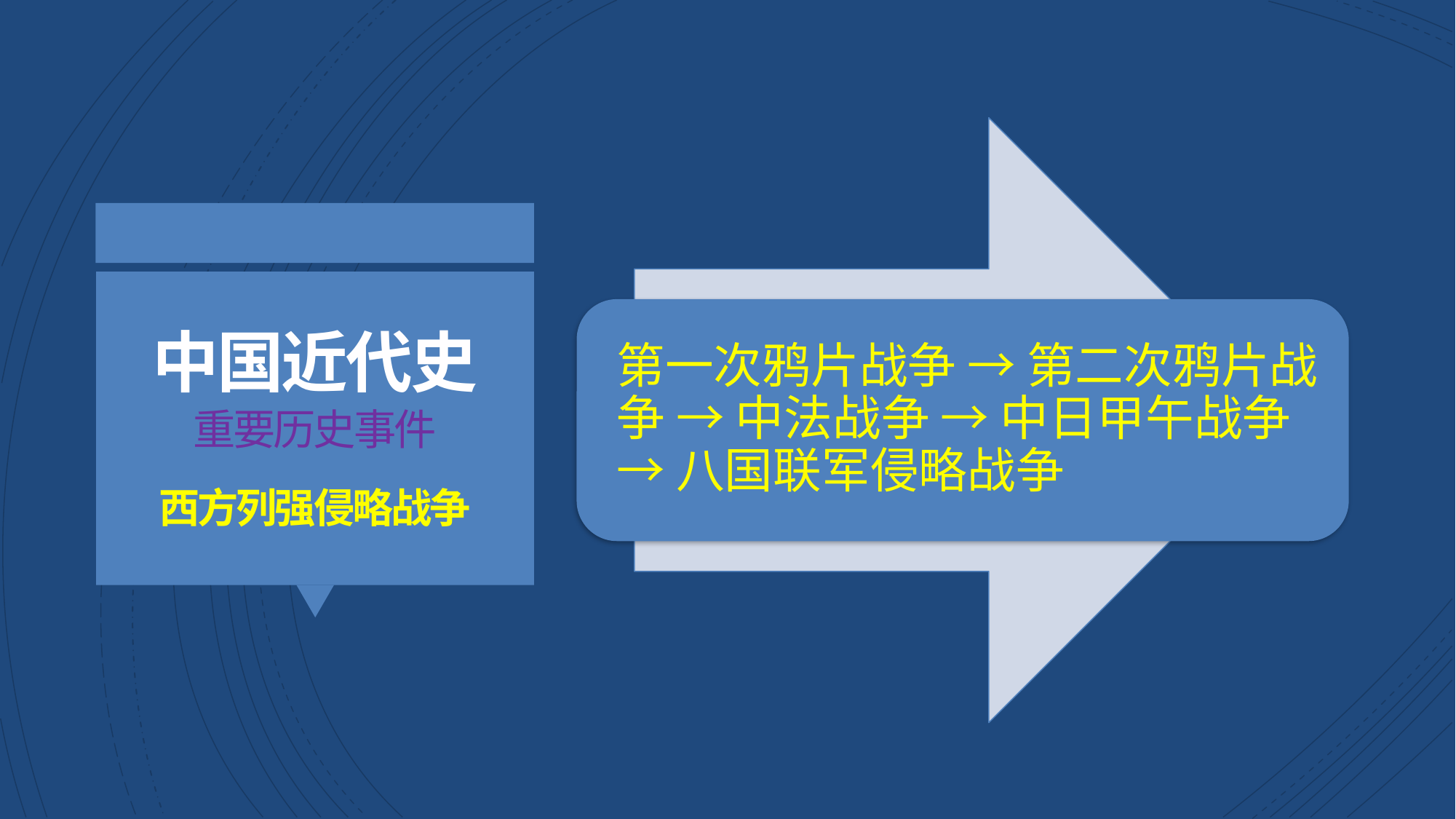

第一次鸦片战争 → 第二次鸦片战争 → 中法战争 → 中日甲午战争 → 八国联军侵略战争
中国近代史
重要历史事件
西方列强侵略战争